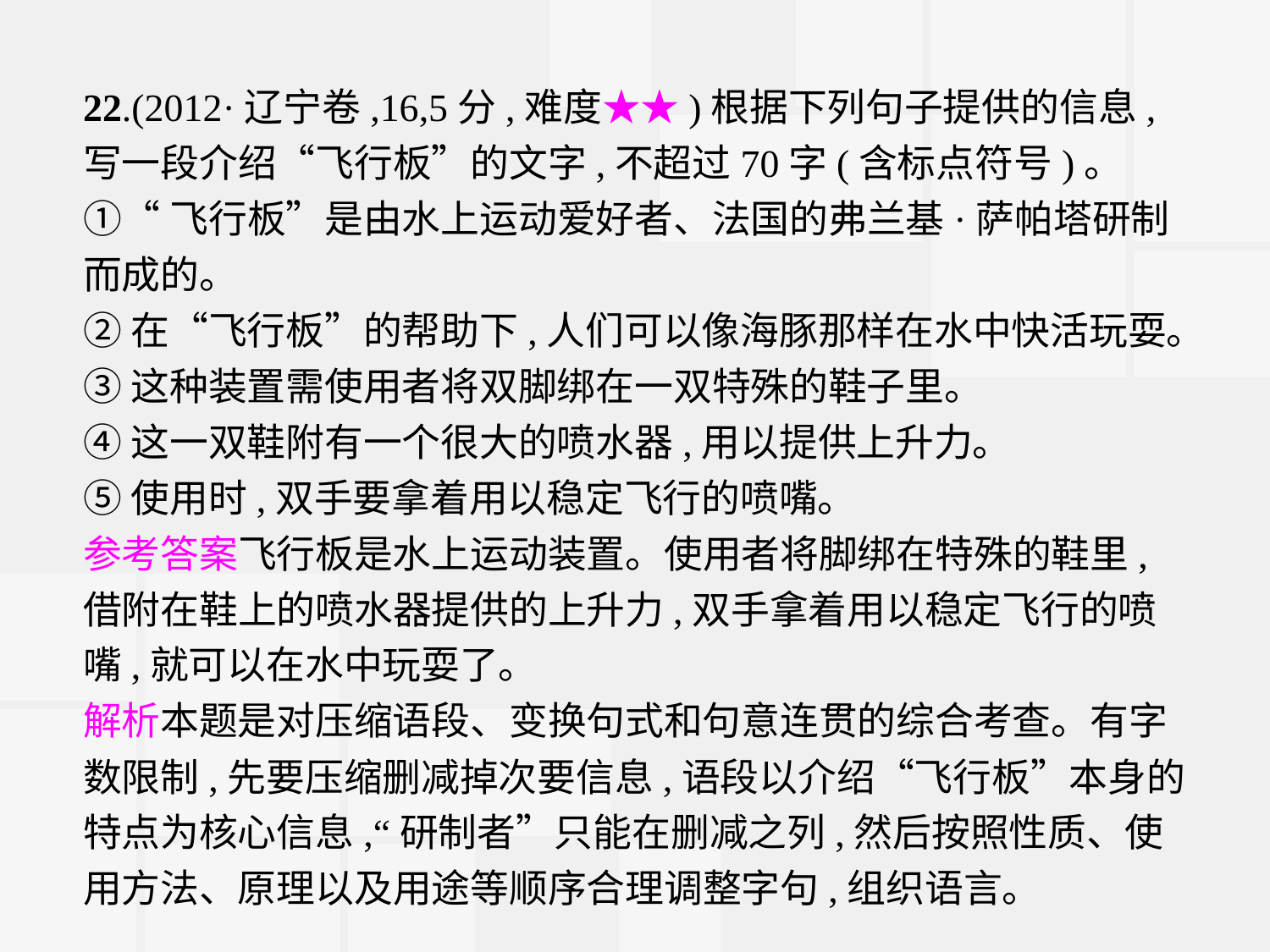

22.(2012·辽宁卷,16,5分,难度★★)根据下列句子提供的信息,写一段介绍“飞行板”的文字,不超过70字(含标点符号)。
①“飞行板”是由水上运动爱好者、法国的弗兰基·萨帕塔研制而成的。
②在“飞行板”的帮助下,人们可以像海豚那样在水中快活玩耍。
③这种装置需使用者将双脚绑在一双特殊的鞋子里。
④这一双鞋附有一个很大的喷水器,用以提供上升力。
⑤使用时,双手要拿着用以稳定飞行的喷嘴。
参考答案飞行板是水上运动装置。使用者将脚绑在特殊的鞋里,借附在鞋上的喷水器提供的上升力,双手拿着用以稳定飞行的喷嘴,就可以在水中玩耍了。
解析本题是对压缩语段、变换句式和句意连贯的综合考查。有字数限制,先要压缩删减掉次要信息,语段以介绍“飞行板”本身的特点为核心信息,“研制者”只能在删减之列,然后按照性质、使用方法、原理以及用途等顺序合理调整字句,组织语言。